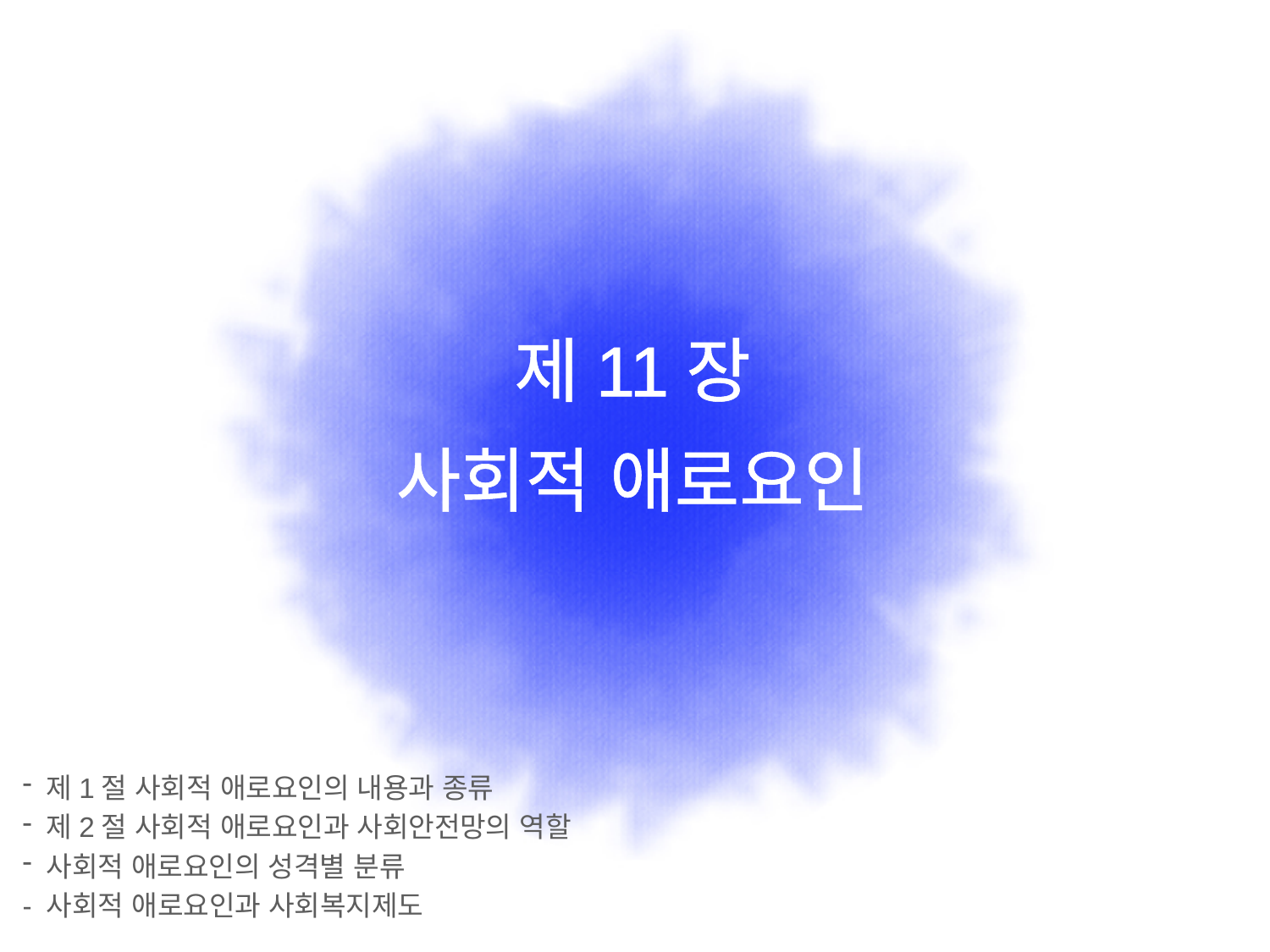

# 제11장 사회적 애로요인
 제1절 사회적 애로요인의 내용과 종류
 제2절 사회적 애로요인과 사회안전망의 역할
 사회적 애로요인의 성격별 분류
- 사회적 애로요인과 사회복지제도